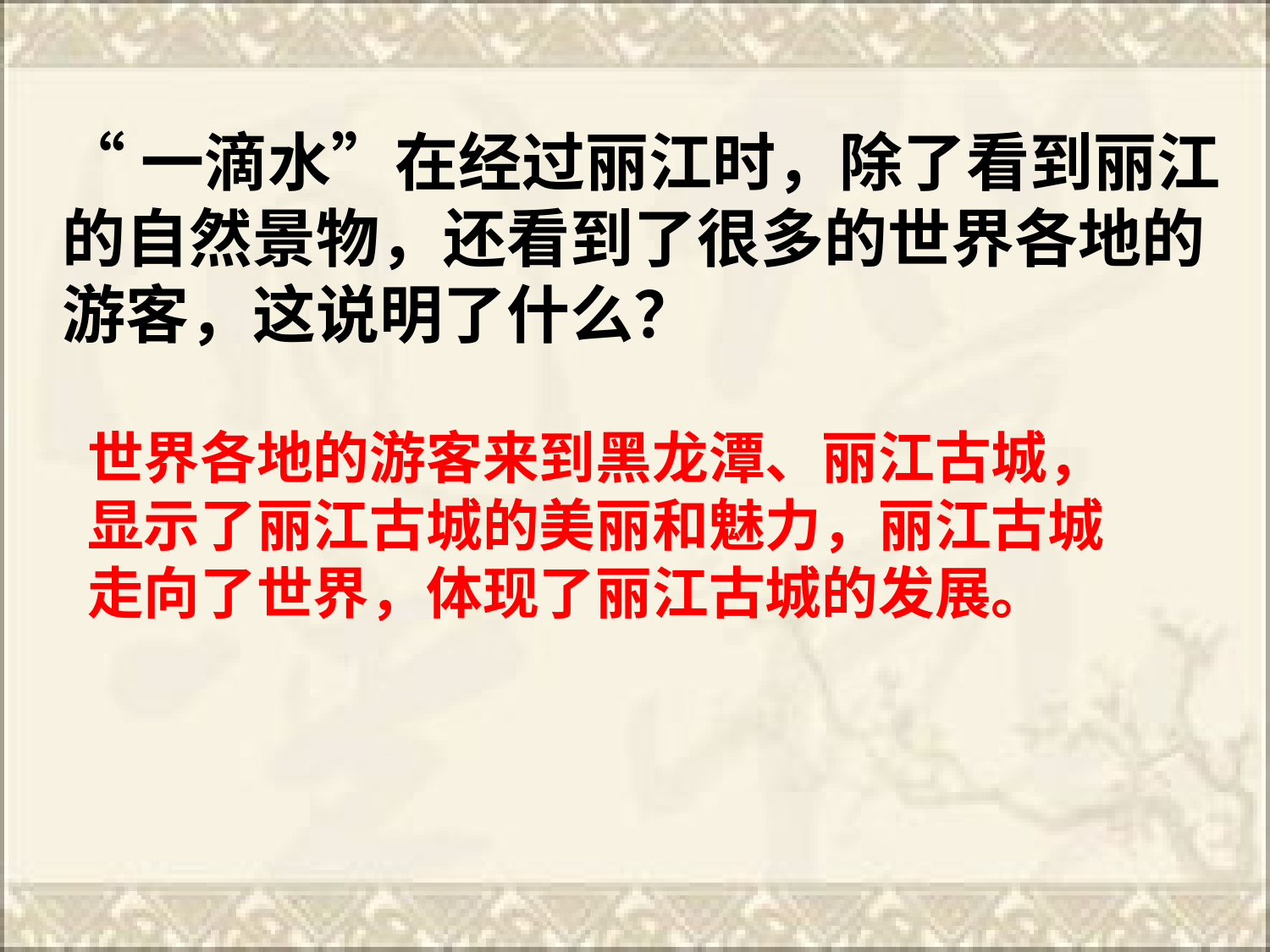

“一滴水”在经过丽江时，除了看到丽江的自然景物，还看到了很多的世界各地的游客，这说明了什么？
世界各地的游客来到黑龙潭、丽江古城，显示了丽江古城的美丽和魅力，丽江古城走向了世界，体现了丽江古城的发展。